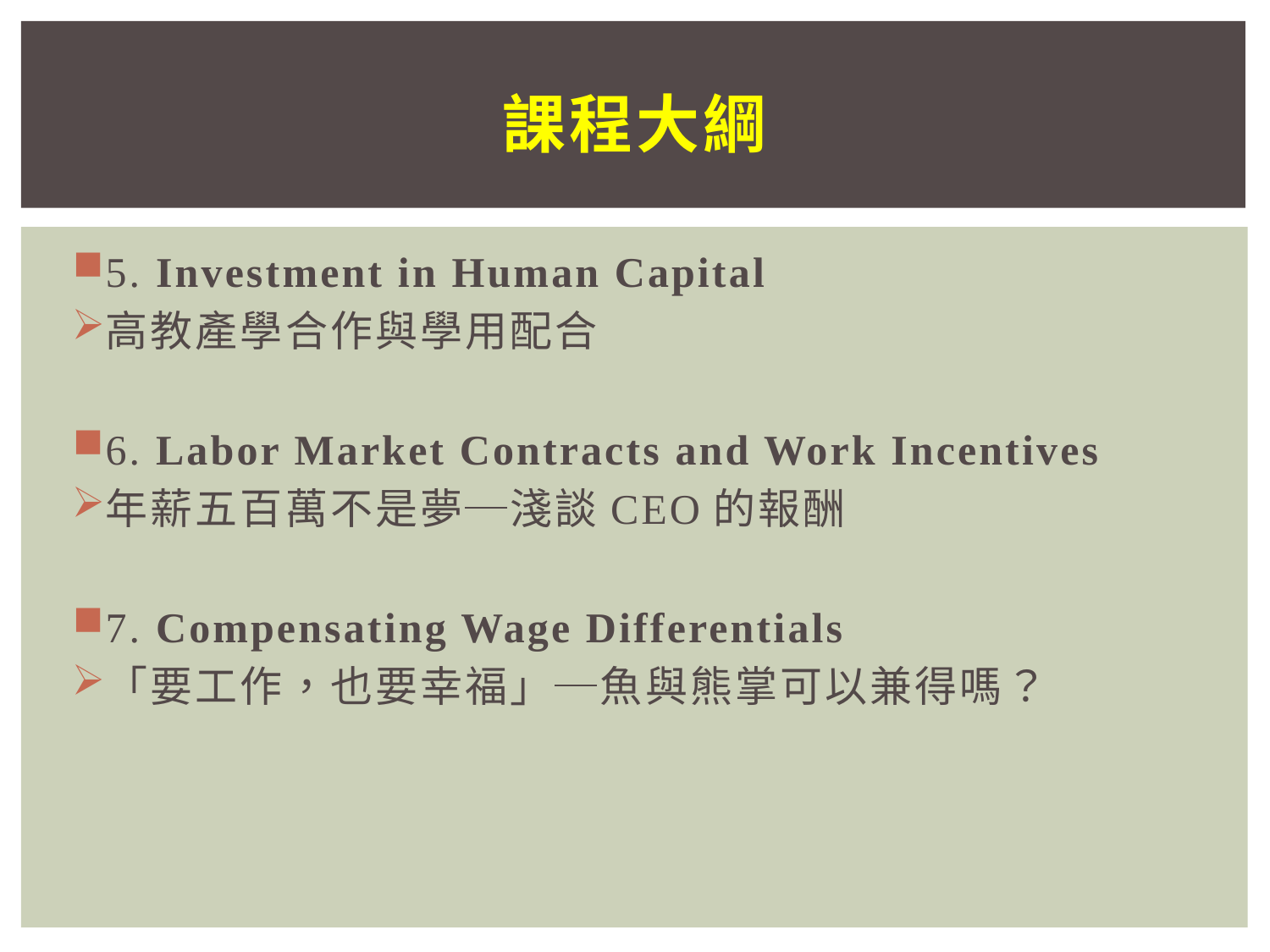

# 課程大綱
5. Investment in Human Capital
高教產學合作與學用配合

6. Labor Market Contracts and Work Incentives
年薪五百萬不是夢─淺談CEO的報酬

7. Compensating Wage Differentials
「要工作，也要幸福」─魚與熊掌可以兼得嗎？